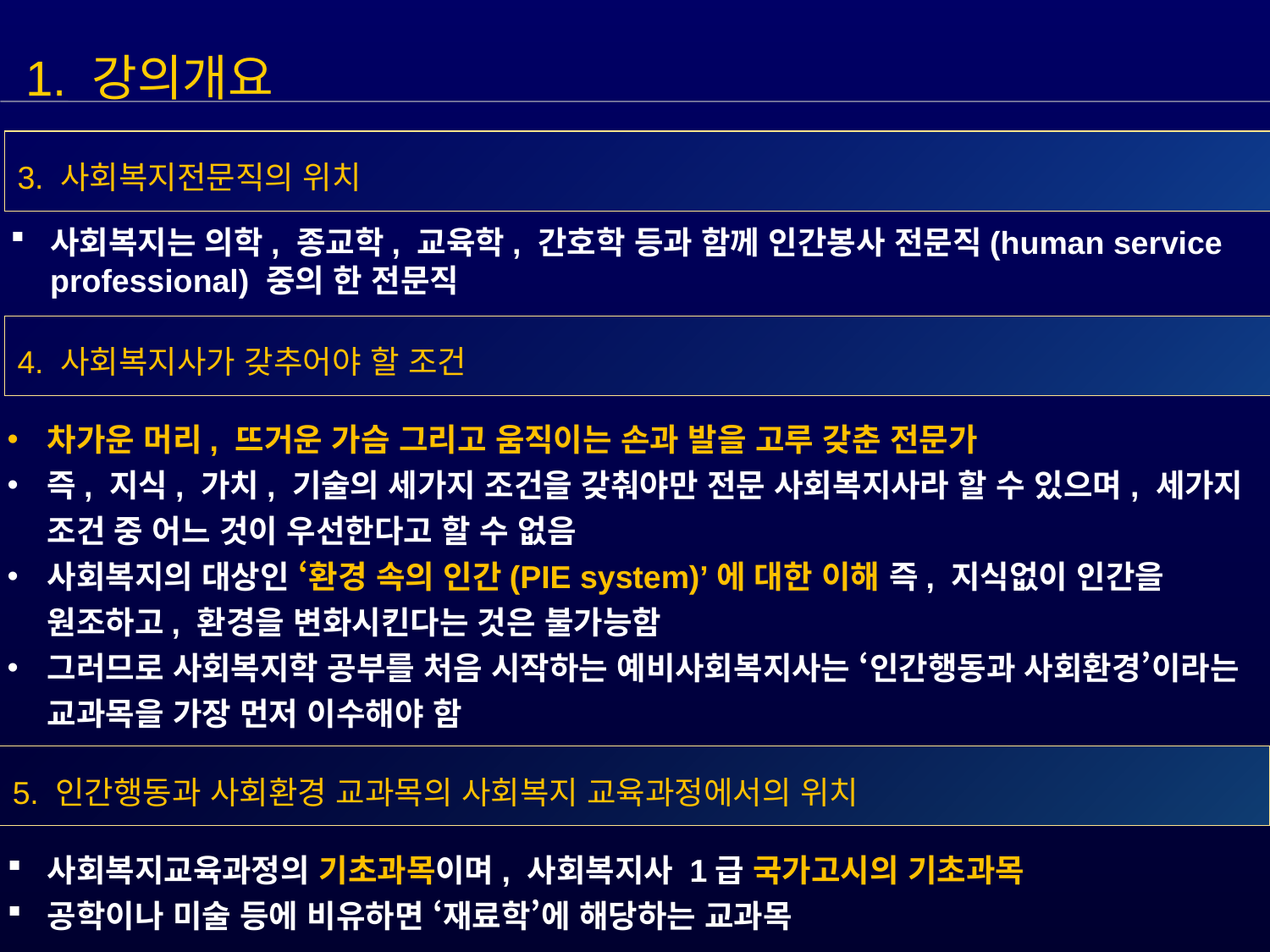

1. 강의개요

3. 사회복지전문직의 위치
사회복지는 의학, 종교학, 교육학, 간호학 등과 함께 인간봉사 전문직(human service professional) 중의 한 전문직

4. 사회복지사가 갖추어야 할 조건
차가운 머리, 뜨거운 가슴 그리고 움직이는 손과 발을 고루 갖춘 전문가
즉, 지식, 가치, 기술의 세가지 조건을 갖춰야만 전문 사회복지사라 할 수 있으며, 세가지 조건 중 어느 것이 우선한다고 할 수 없음
사회복지의 대상인 ‘환경 속의 인간(PIE system)’에 대한 이해 즉, 지식없이 인간을 원조하고, 환경을 변화시킨다는 것은 불가능함
그러므로 사회복지학 공부를 처음 시작하는 예비사회복지사는 ‘인간행동과 사회환경’이라는 교과목을 가장 먼저 이수해야 함

5. 인간행동과 사회환경 교과목의 사회복지 교육과정에서의 위치
사회복지교육과정의 기초과목이며, 사회복지사 1급 국가고시의 기초과목
공학이나 미술 등에 비유하면 ‘재료학’에 해당하는 교과목